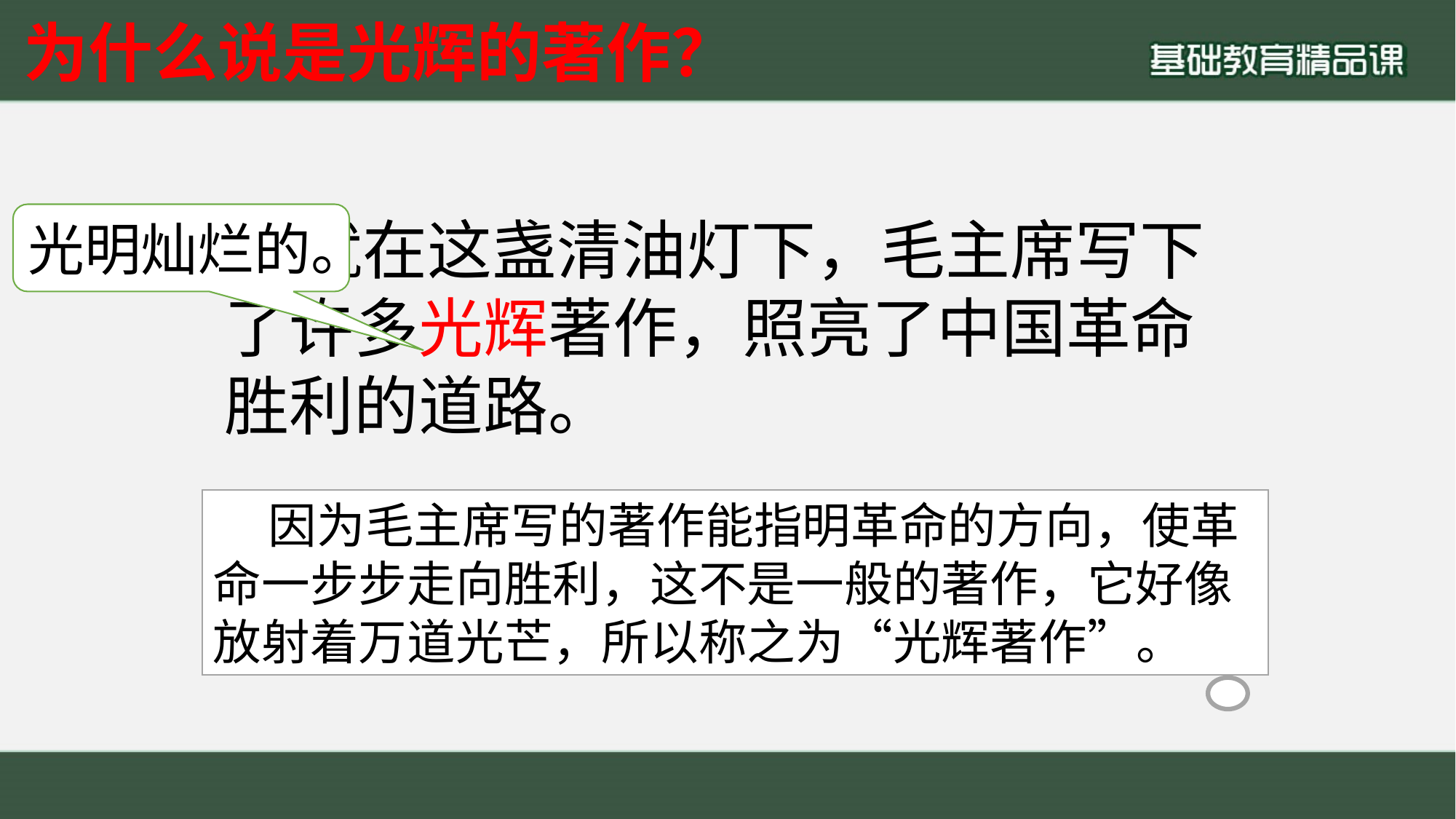

为什么说是光辉的著作？
光明灿烂的。
    就在这盏清油灯下，毛主席写下了许多光辉著作，照亮了中国革命胜利的道路。
    因为毛主席写的著作能指明革命的方向，使革命一步步走向胜利，这不是一般的著作，它好像放射着万道光芒，所以称之为“光辉著作”。